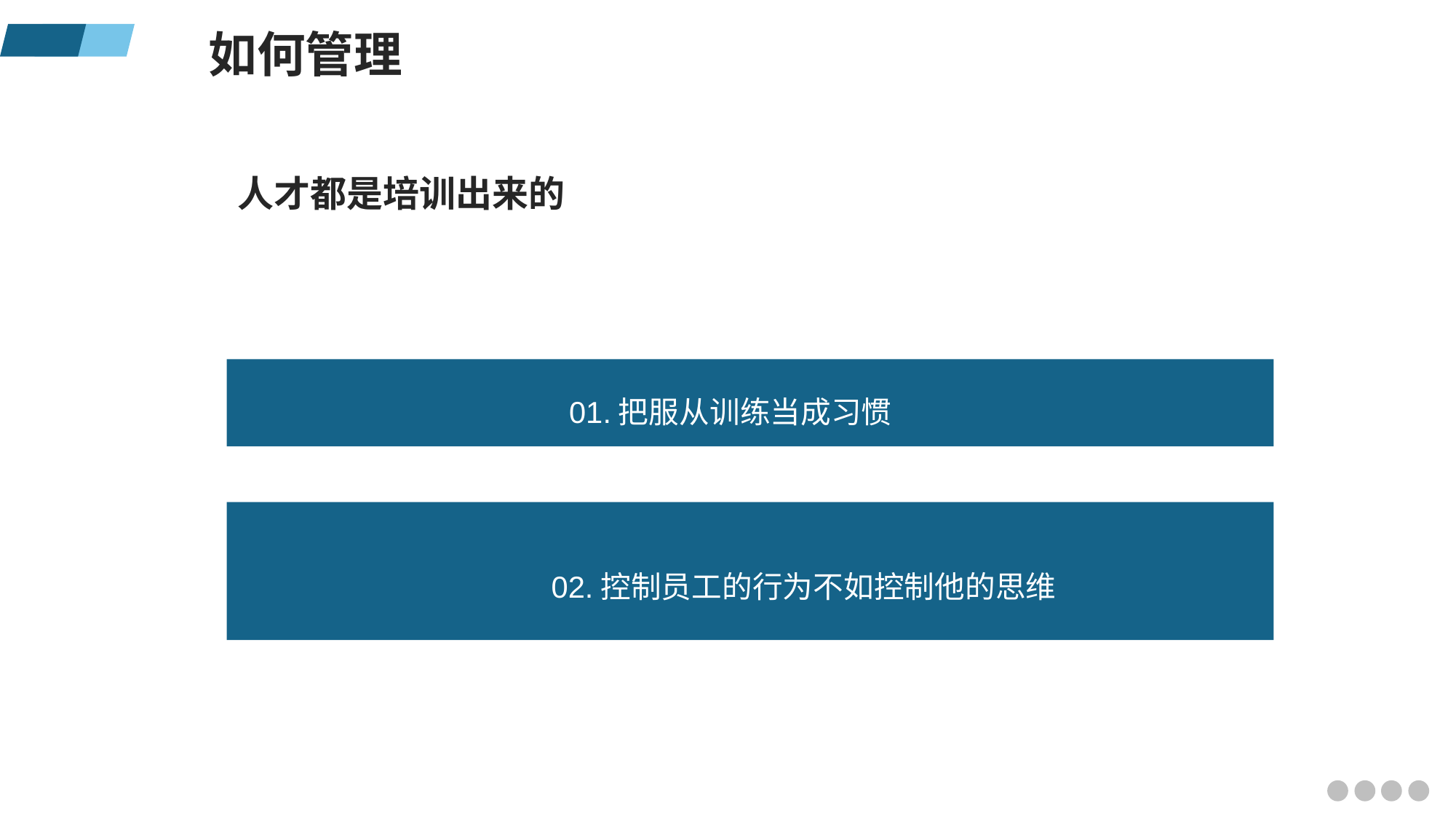

如何管理
人才都是培训出来的

01.把服从训练当成习惯

02.控制员工的行为不如控制他的思维